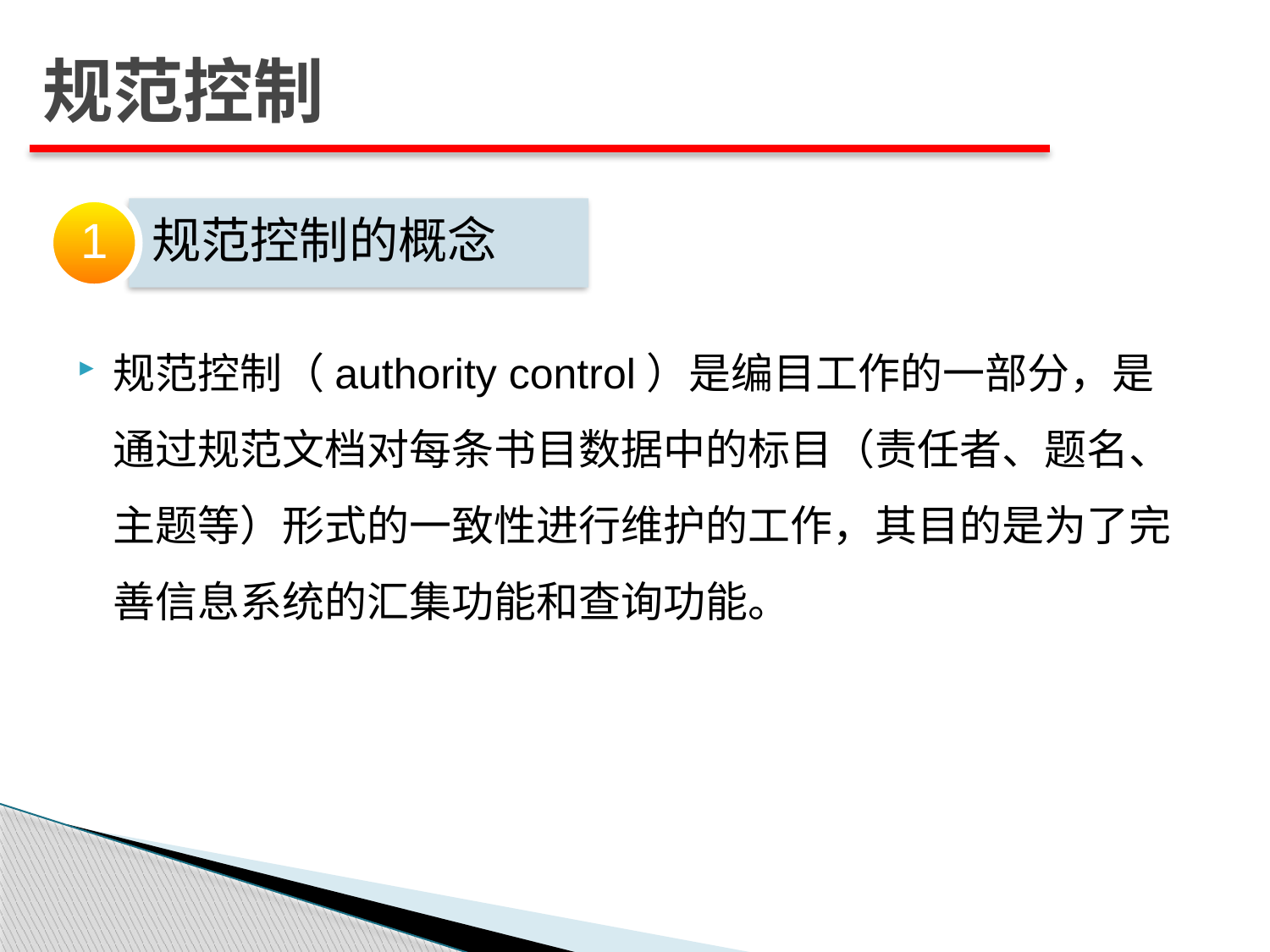

# 规范控制
1
规范控制的概念

规范控制（authority control）是编目工作的一部分，是通过规范文档对每条书目数据中的标目（责任者、题名、主题等）形式的一致性进行维护的工作，其目的是为了完善信息系统的汇集功能和查询功能。